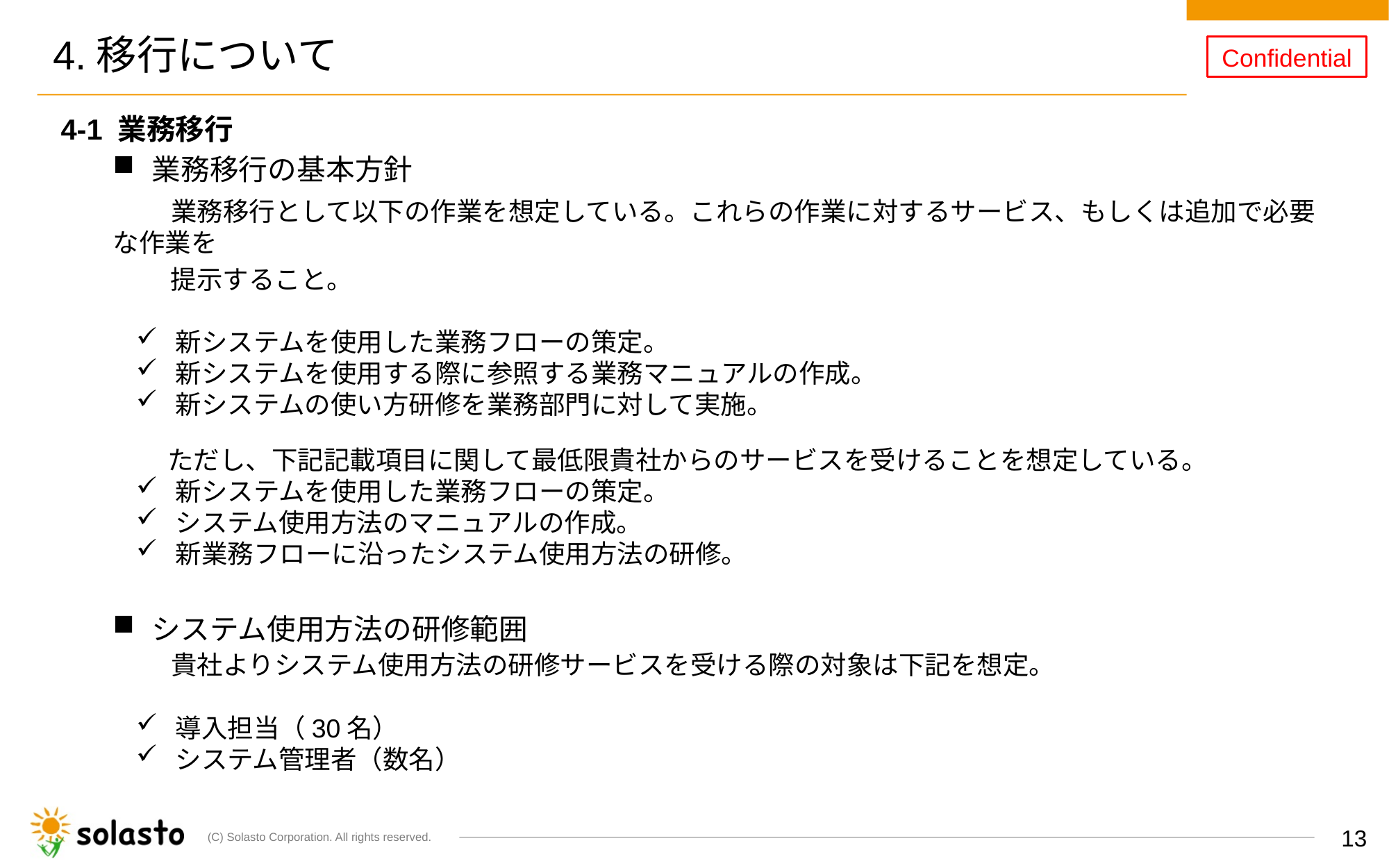

# 4.移行について
4-1 業務移行
業務移行の基本方針
　　業務移行として以下の作業を想定している。これらの作業に対するサービス、もしくは追加で必要な作業を
　　 提示すること。

新システムを使用した業務フローの策定。
新システムを使用する際に参照する業務マニュアルの作成。
新システムの使い方研修を業務部門に対して実施。
  　　ただし、下記記載項目に関して最低限貴社からのサービスを受けることを想定している。
新システムを使用した業務フローの策定。
システム使用方法のマニュアルの作成。
新業務フローに沿ったシステム使用方法の研修。

システム使用方法の研修範囲
　　貴社よりシステム使用方法の研修サービスを受ける際の対象は下記を想定。

導入担当（30名）
システム管理者（数名）